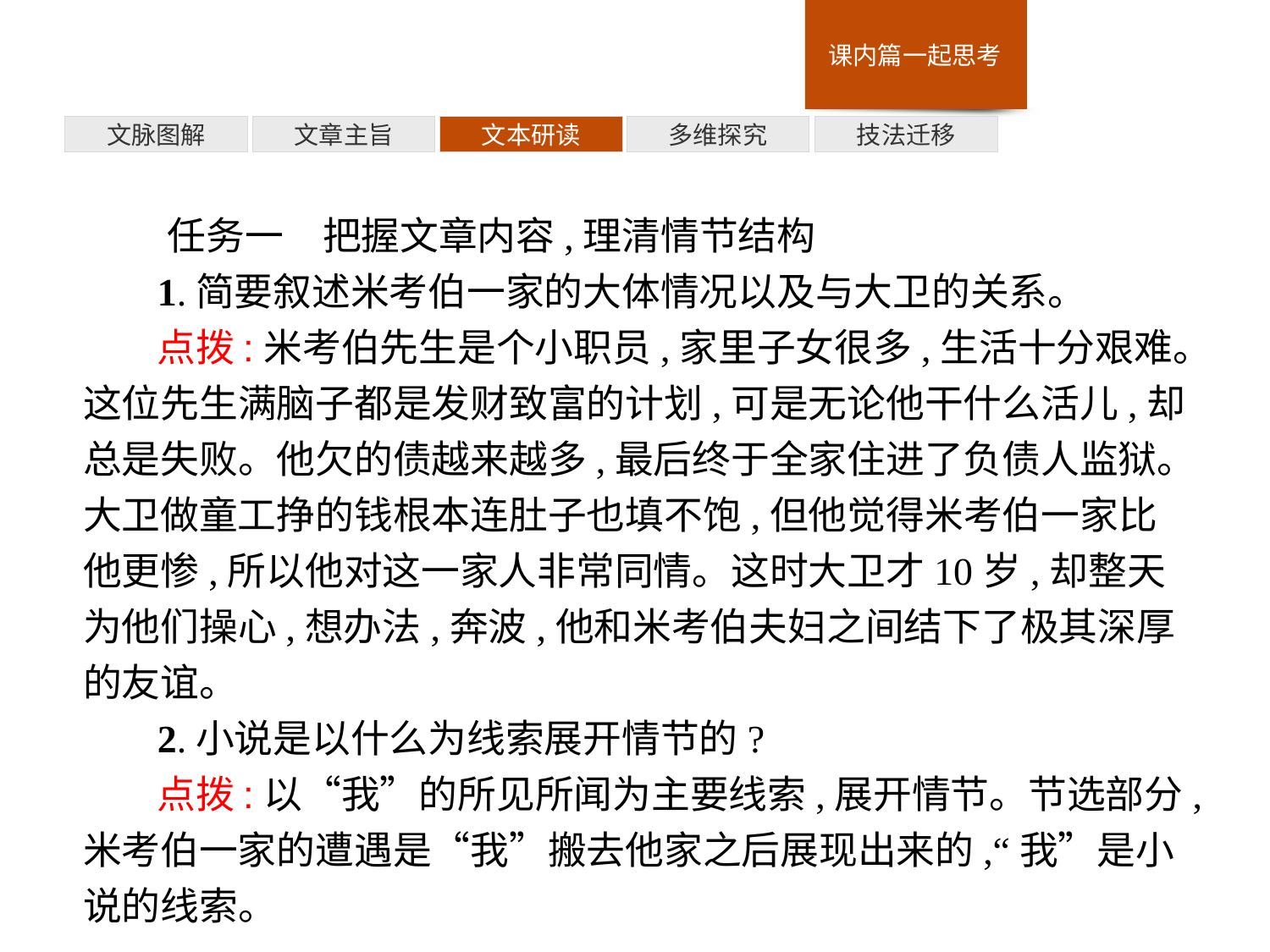

技法迁移
多维探究
文本研读
文章主旨
文脉图解
任务一　把握文章内容,理清情节结构
1.简要叙述米考伯一家的大体情况以及与大卫的关系。
点拨:米考伯先生是个小职员,家里子女很多,生活十分艰难。这位先生满脑子都是发财致富的计划,可是无论他干什么活儿,却总是失败。他欠的债越来越多,最后终于全家住进了负债人监狱。大卫做童工挣的钱根本连肚子也填不饱,但他觉得米考伯一家比他更惨,所以他对这一家人非常同情。这时大卫才10岁,却整天为他们操心,想办法,奔波,他和米考伯夫妇之间结下了极其深厚的友谊。
2.小说是以什么为线索展开情节的?
点拨:以“我”的所见所闻为主要线索,展开情节。节选部分,米考伯一家的遭遇是“我”搬去他家之后展现出来的,“我”是小说的线索。